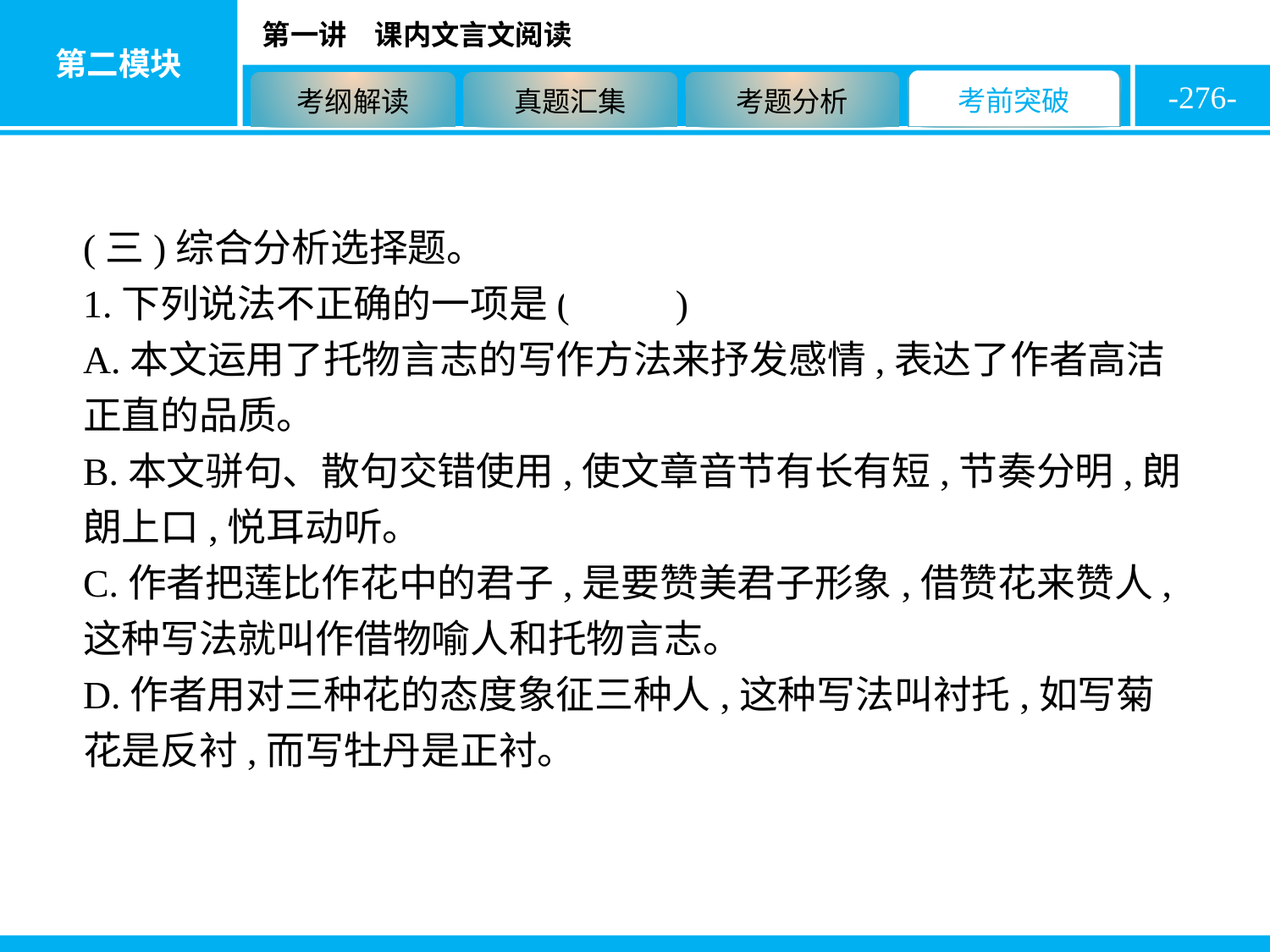

-276-
(三)综合分析选择题。
1.下列说法不正确的一项是(    D    )
A.本文运用了托物言志的写作方法来抒发感情,表达了作者高洁正直的品质。
B.本文骈句、散句交错使用,使文章音节有长有短,节奏分明,朗朗上口,悦耳动听。
C.作者把莲比作花中的君子,是要赞美君子形象,借赞花来赞人,这种写法就叫作借物喻人和托物言志。
D.作者用对三种花的态度象征三种人,这种写法叫衬托,如写菊花是反衬,而写牡丹是正衬。